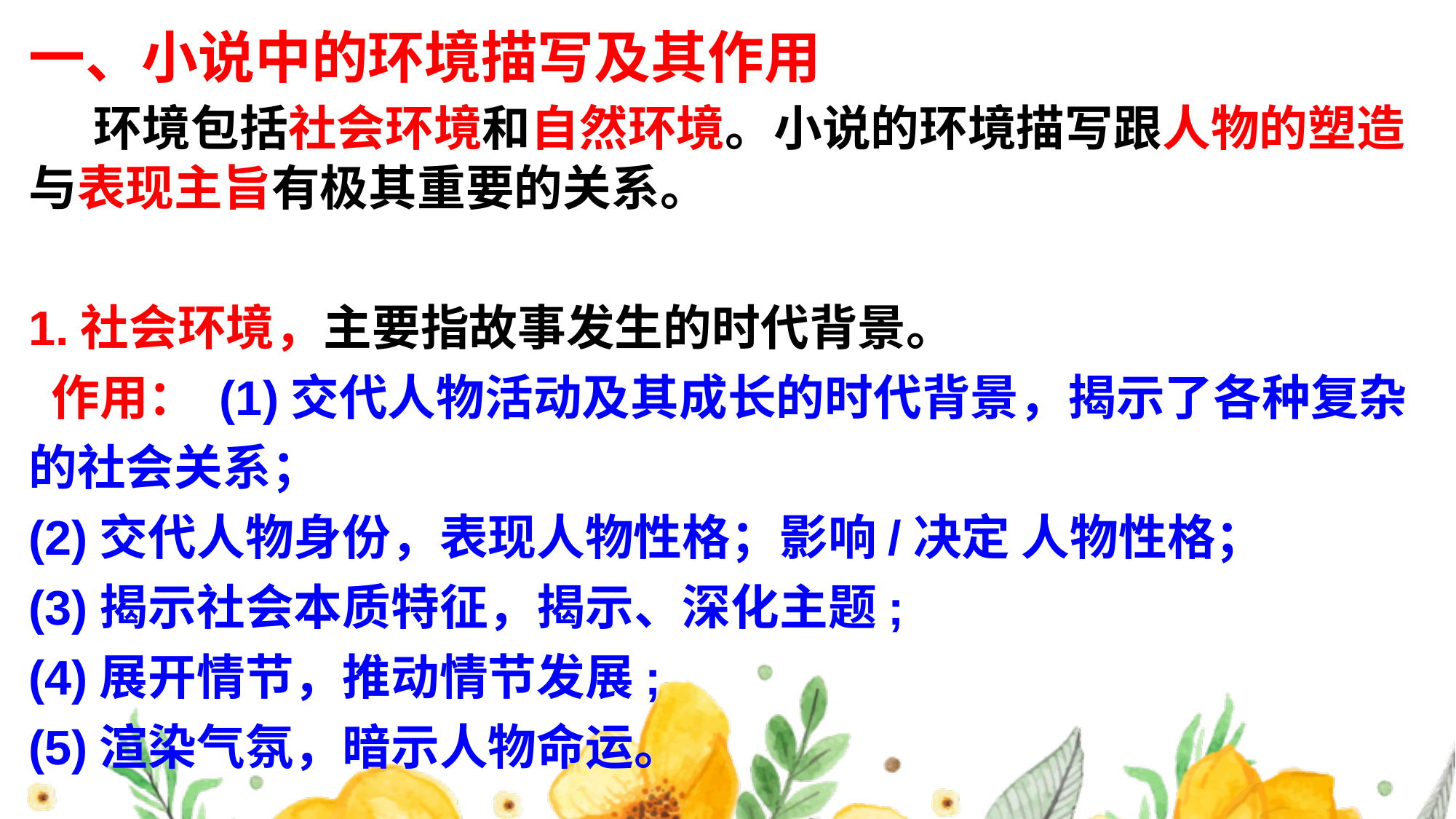

一、小说中的环境描写及其作用
    环境包括社会环境和自然环境。小说的环境描写跟人物的塑造与表现主旨有极其重要的关系。

1.社会环境，主要指故事发生的时代背景。
 作用： (1)交代人物活动及其成长的时代背景，揭示了各种复杂的社会关系；
(2)交代人物身份，表现人物性格；影响/决定 人物性格；
(3)揭示社会本质特征，揭示、深化主题;
(4)展开情节，推动情节发展;
(5)渲染气氛，暗示人物命运。
#